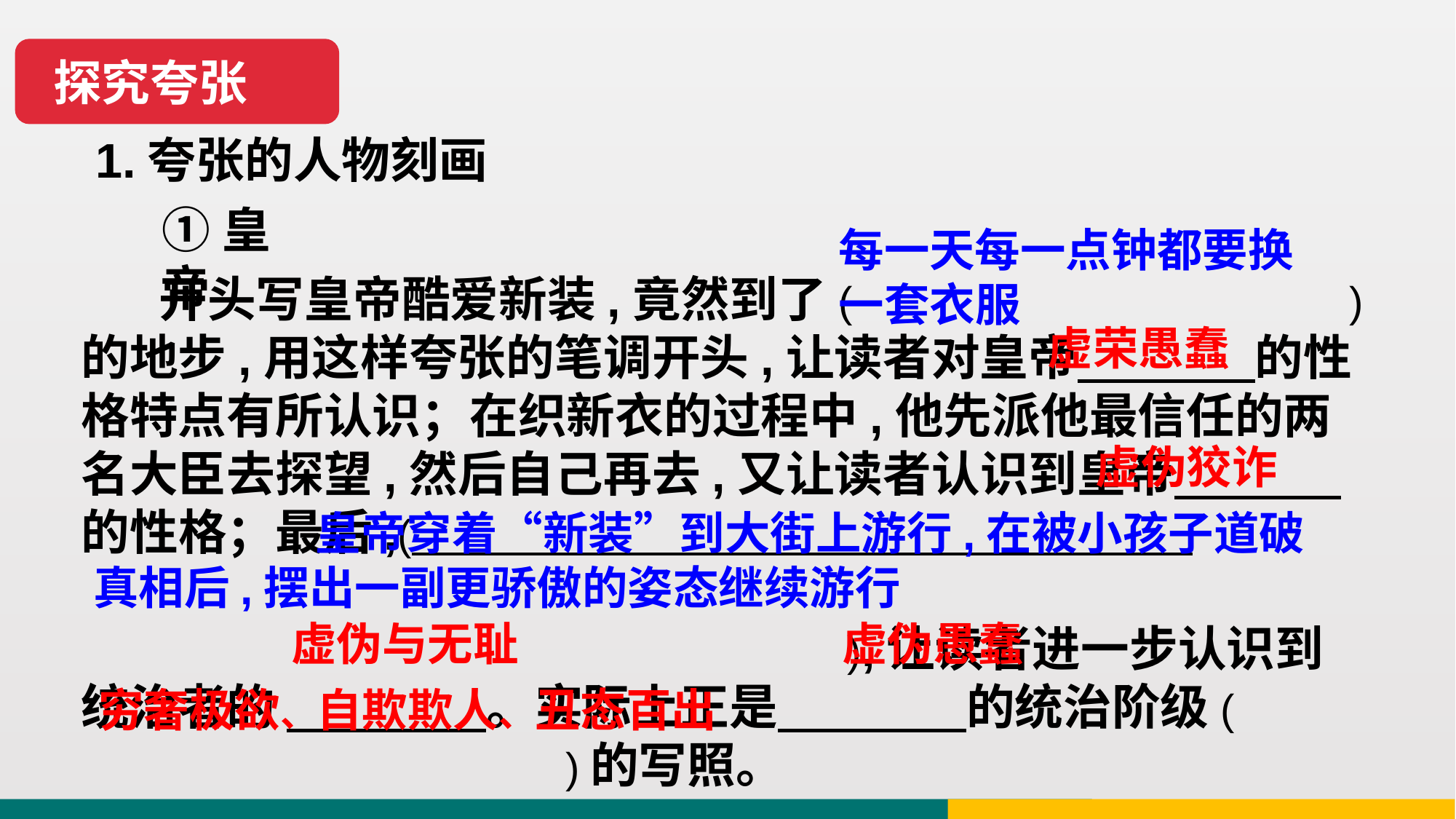

探究夸张
1.夸张的人物刻画
①皇帝
每一天每一点钟都要换一套衣服
       开头写皇帝酷爱新装,竟然到了(                                          )的地步,用这样夸张的笔调开头,让读者对皇帝                的性格特点有所认识；在织新衣的过程中,他先派他最信任的两名大臣去探望,然后自己再去,又让读者认识到皇帝                的性格；最后,(
                                                         ),让读者进一步认识到
统治者的                   。实际上正是                 的统治阶级(                                                     )的写照。
虚荣愚蠢
虚伪狡诈
                      皇帝穿着“新装”到大街上游行,在被小孩子道破真相后,摆出一副更骄傲的姿态继续游行
虚伪与无耻
虚伪愚蠢
穷奢极欲、自欺欺人、丑态百出